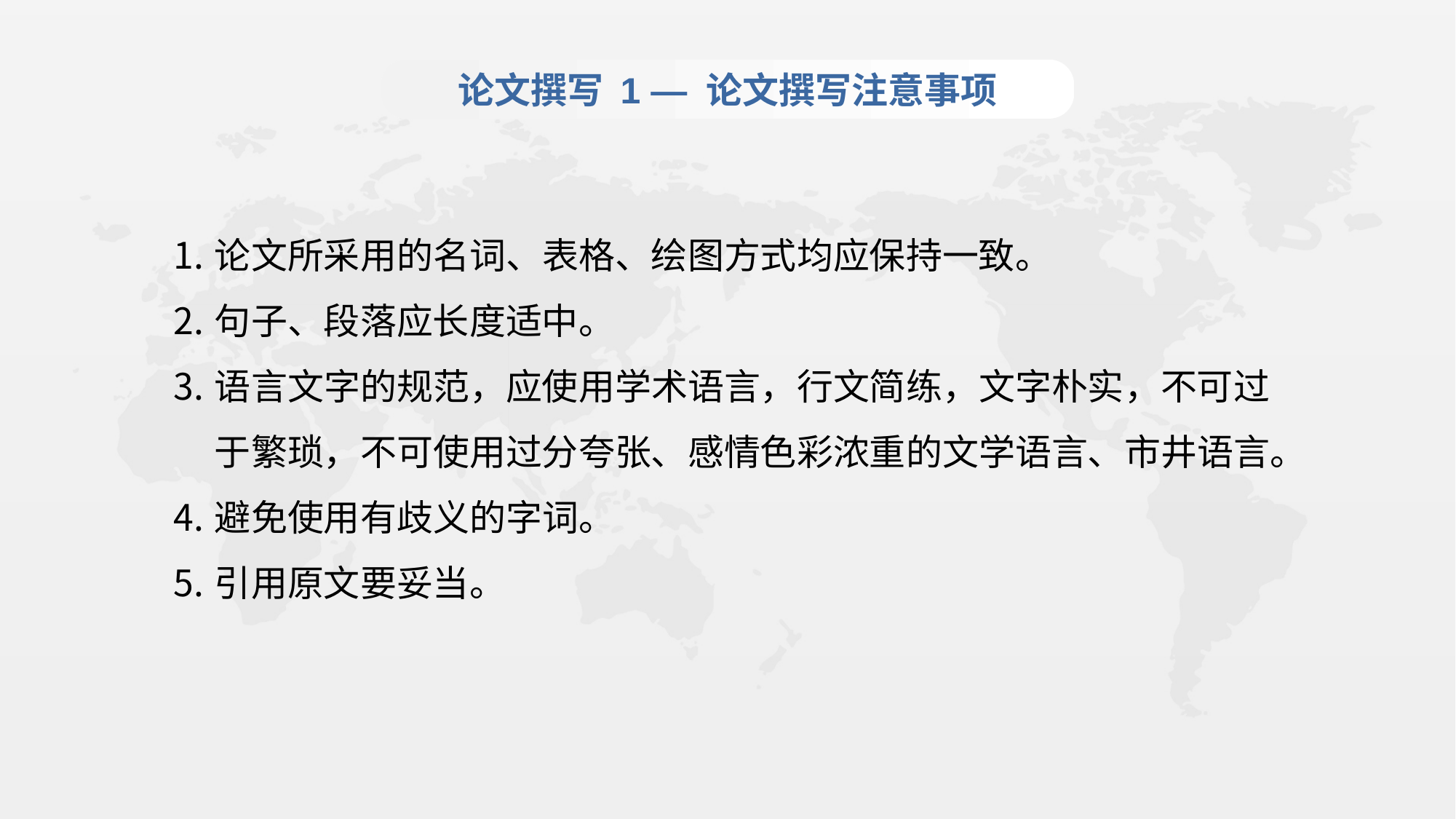

论文撰写 1 — 论文撰写注意事项
论文所采用的名词、表格、绘图方式均应保持一致。
句子、段落应长度适中。
语言文字的规范，应使用学术语言，行文简练，文字朴实，不可过于繁琐，不可使用过分夸张、感情色彩浓重的文学语言、市井语言。
避免使用有歧义的字词。
引用原文要妥当。